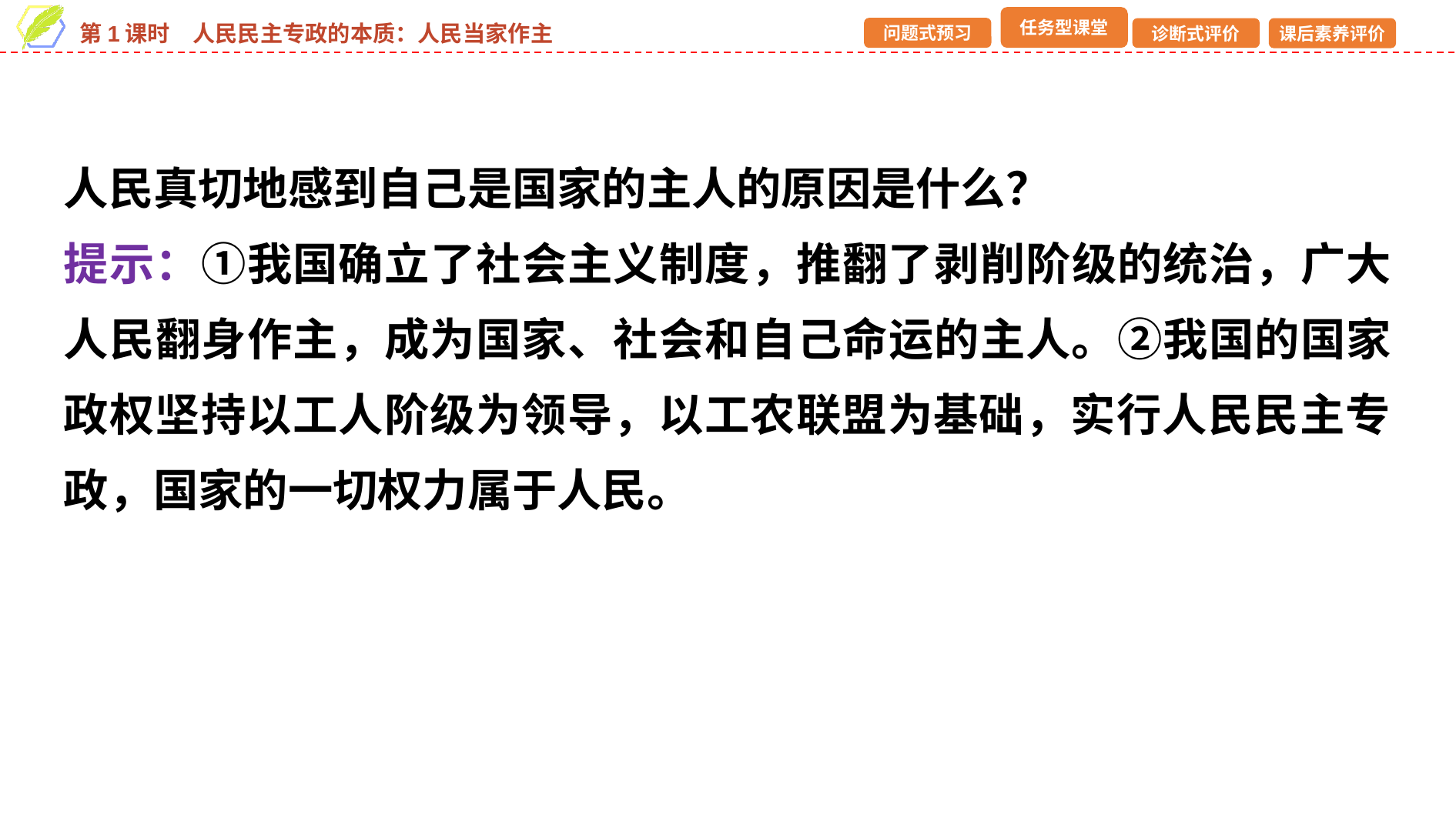

人民真切地感到自己是国家的主人的原因是什么？
提示：①我国确立了社会主义制度，推翻了剥削阶级的统治，广大人民翻身作主，成为国家、社会和自己命运的主人。②我国的国家政权坚持以工人阶级为领导，以工农联盟为基础，实行人民民主专政，国家的一切权力属于人民。